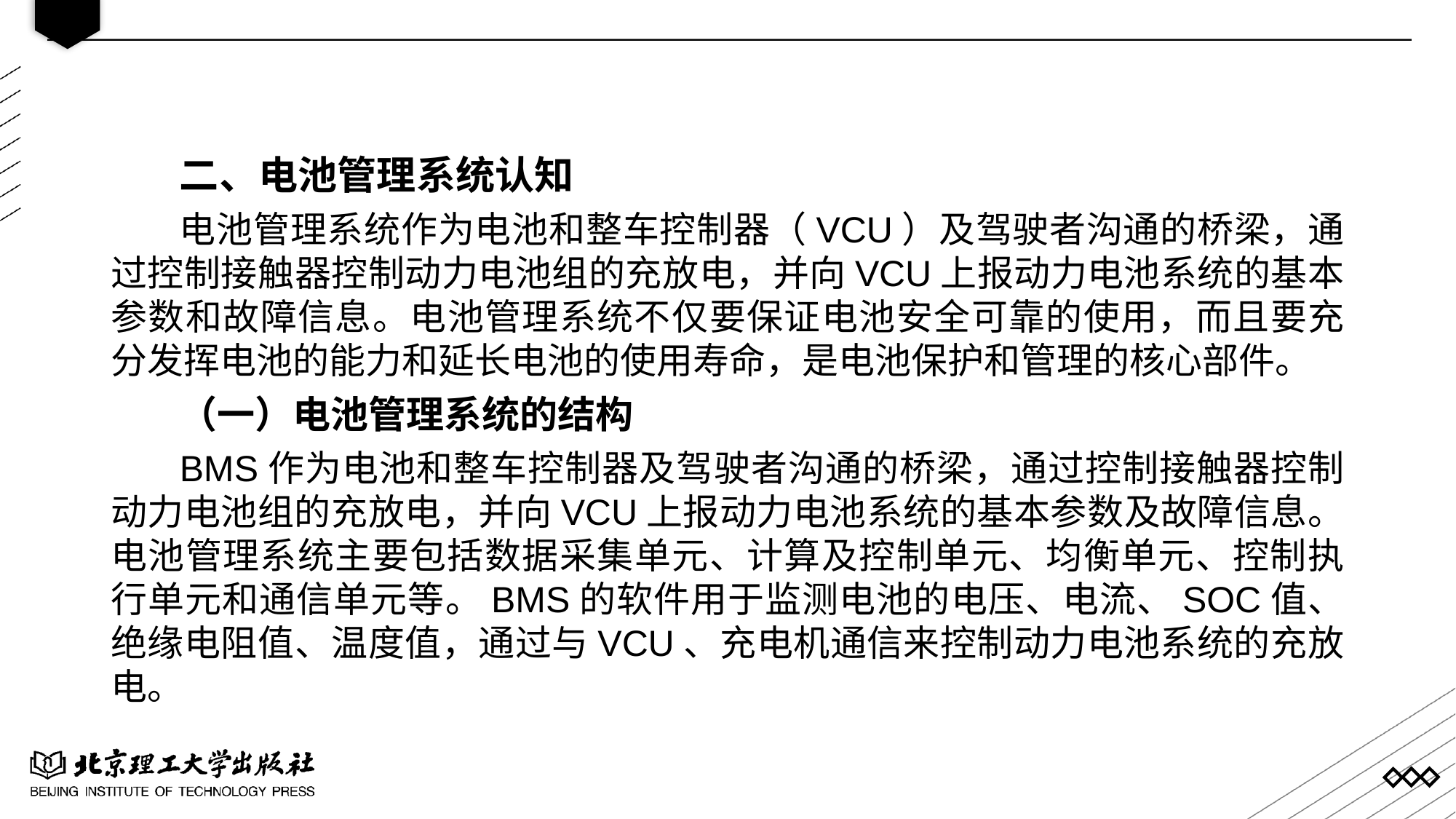

二、电池管理系统认知
电池管理系统作为电池和整车控制器（VCU）及驾驶者沟通的桥梁，通过控制接触器控制动力电池组的充放电，并向VCU上报动力电池系统的基本参数和故障信息。电池管理系统不仅要保证电池安全可靠的使用，而且要充分发挥电池的能力和延长电池的使用寿命，是电池保护和管理的核心部件。
（一）电池管理系统的结构
BMS作为电池和整车控制器及驾驶者沟通的桥梁，通过控制接触器控制动力电池组的充放电，并向VCU上报动力电池系统的基本参数及故障信息。电池管理系统主要包括数据采集单元、计算及控制单元、均衡单元、控制执行单元和通信单元等。BMS的软件用于监测电池的电压、电流、SOC值、绝缘电阻值、温度值，通过与VCU、充电机通信来控制动力电池系统的充放电。